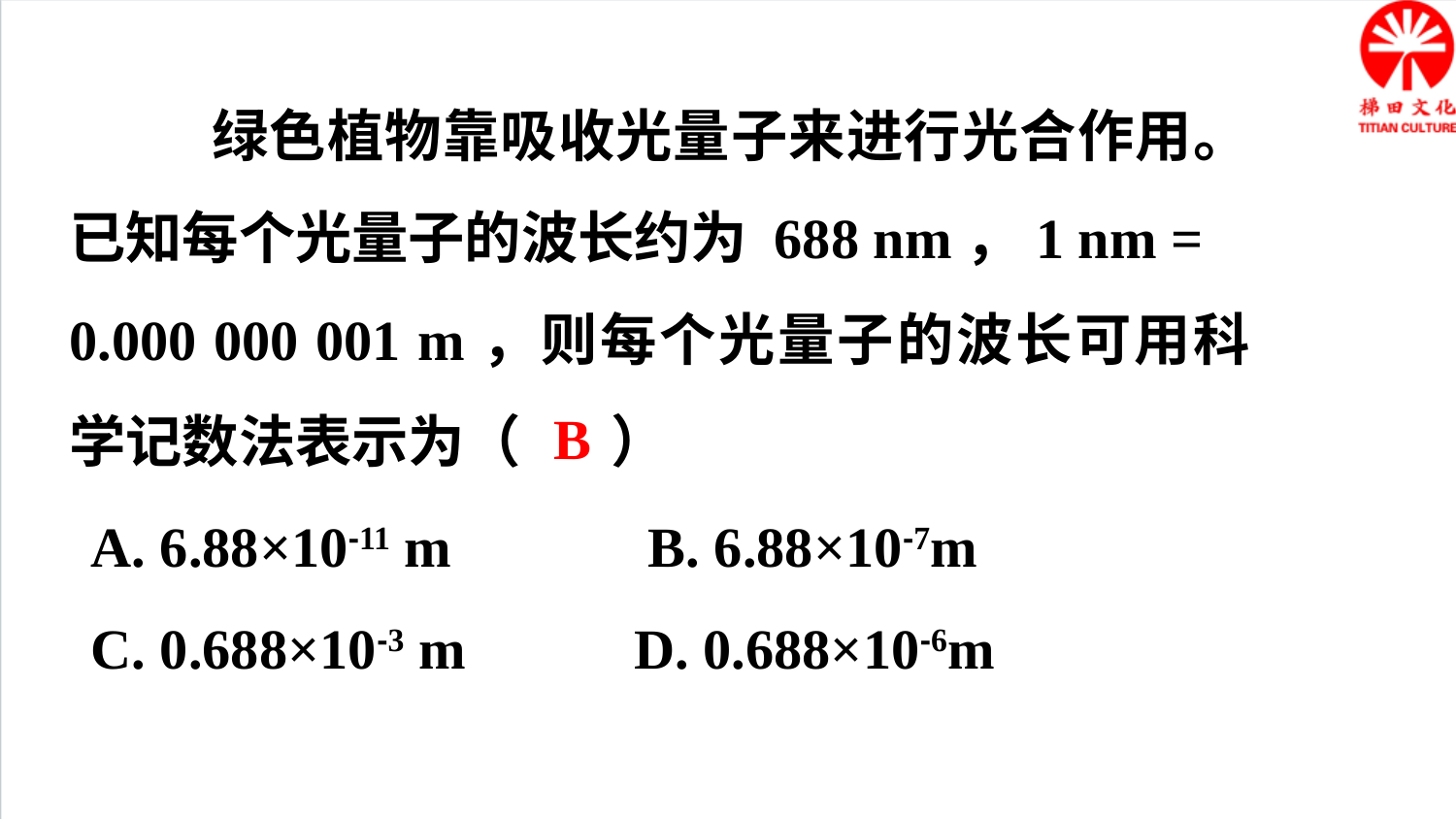

绿色植物靠吸收光量子来进行光合作用。已知每个光量子的波长约为 688 nm，1 nm =
0.000 000 001 m，则每个光量子的波长可用科学记数法表示为（       ）
B
A. 6.88×10-11 m              B. 6.88×10-7m
C. 0.688×10-3 m            D. 0.688×10-6m